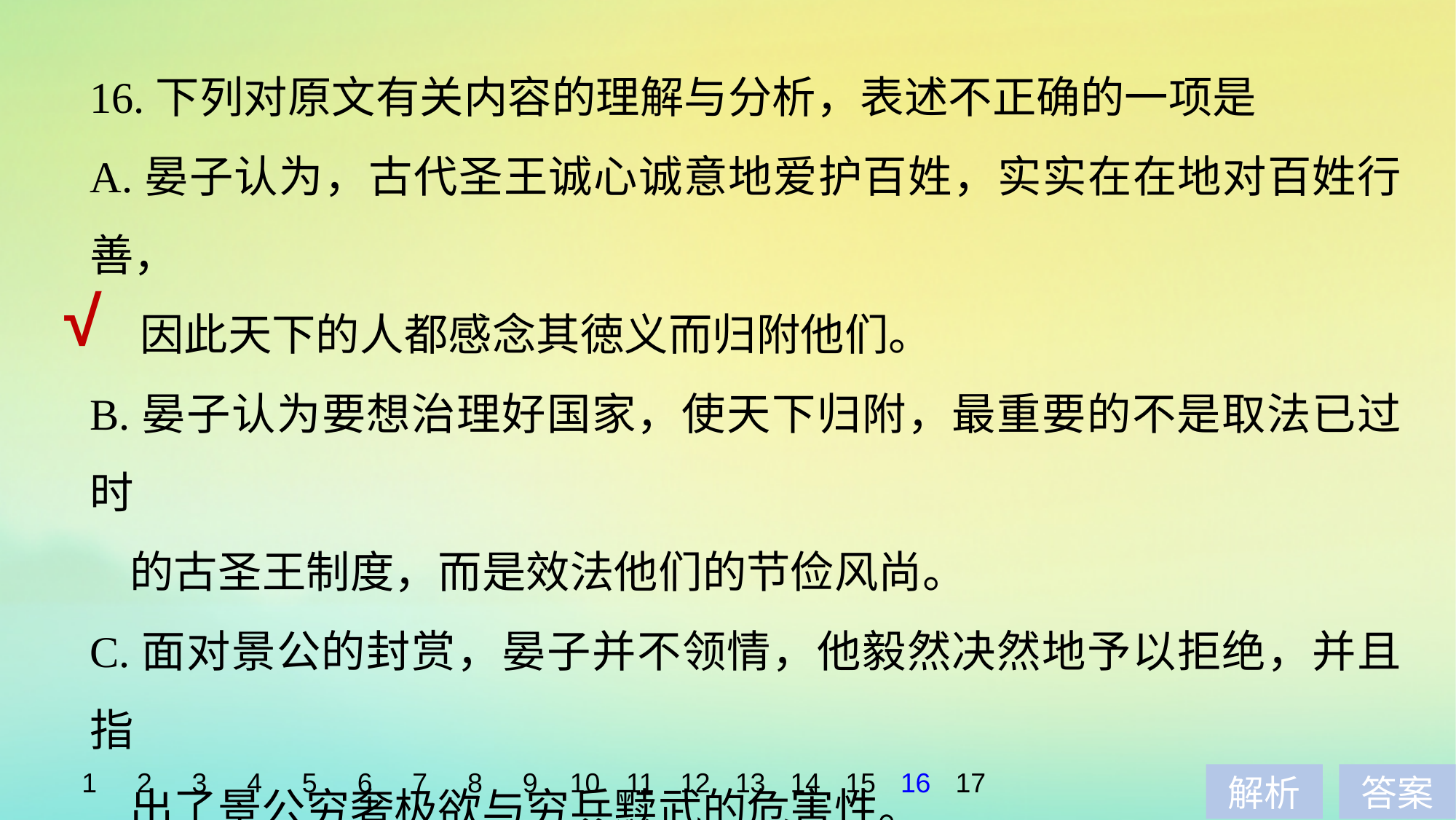

16.下列对原文有关内容的理解与分析，表述不正确的一项是
A.晏子认为，古代圣王诚心诚意地爱护百姓，实实在在地对百姓行善，
    因此天下的人都感念其徳义而归附他们。
B.晏子认为要想治理好国家，使天下归附，最重要的不是取法已过时
   的古圣王制度，而是效法他们的节俭风尚。
C.面对景公的封赏，晏子并不领情，他毅然决然地予以拒绝，并且指
   出了景公穷奢极欲与穷兵黩武的危害性。
D.本文采用对话的方式，批评了景公治理国家的错误观点和做法，表
   达了晏子减少赋税、减轻刑罚等政治主张。
√
1
2
3
4
5
6
7
8
9
10
11
12
13
14
15
16
17
解析
答案